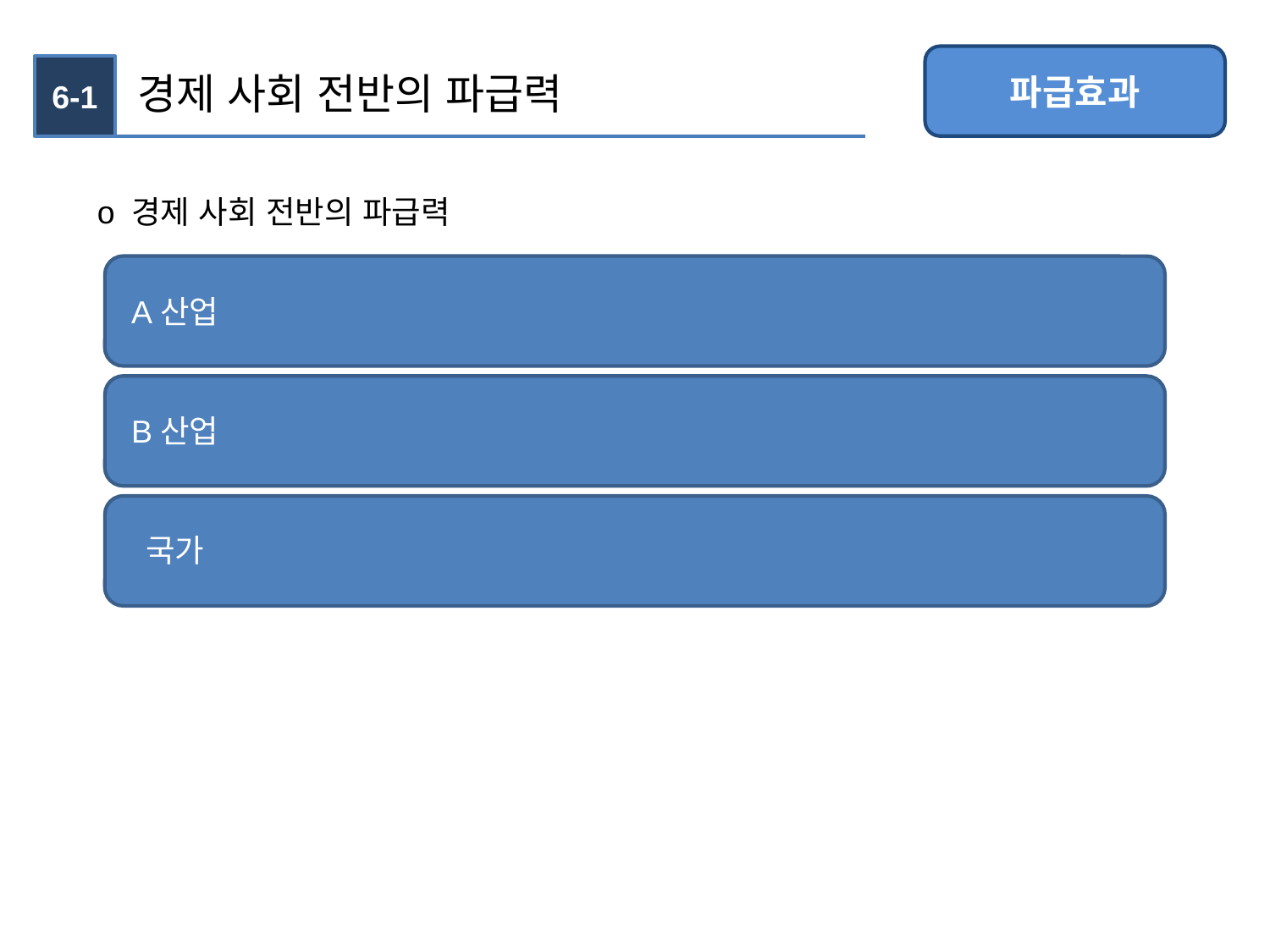

파급효과
6-1
경제 사회 전반의 파급력
o 경제 사회 전반의 파급력

A산업

B산업

국가